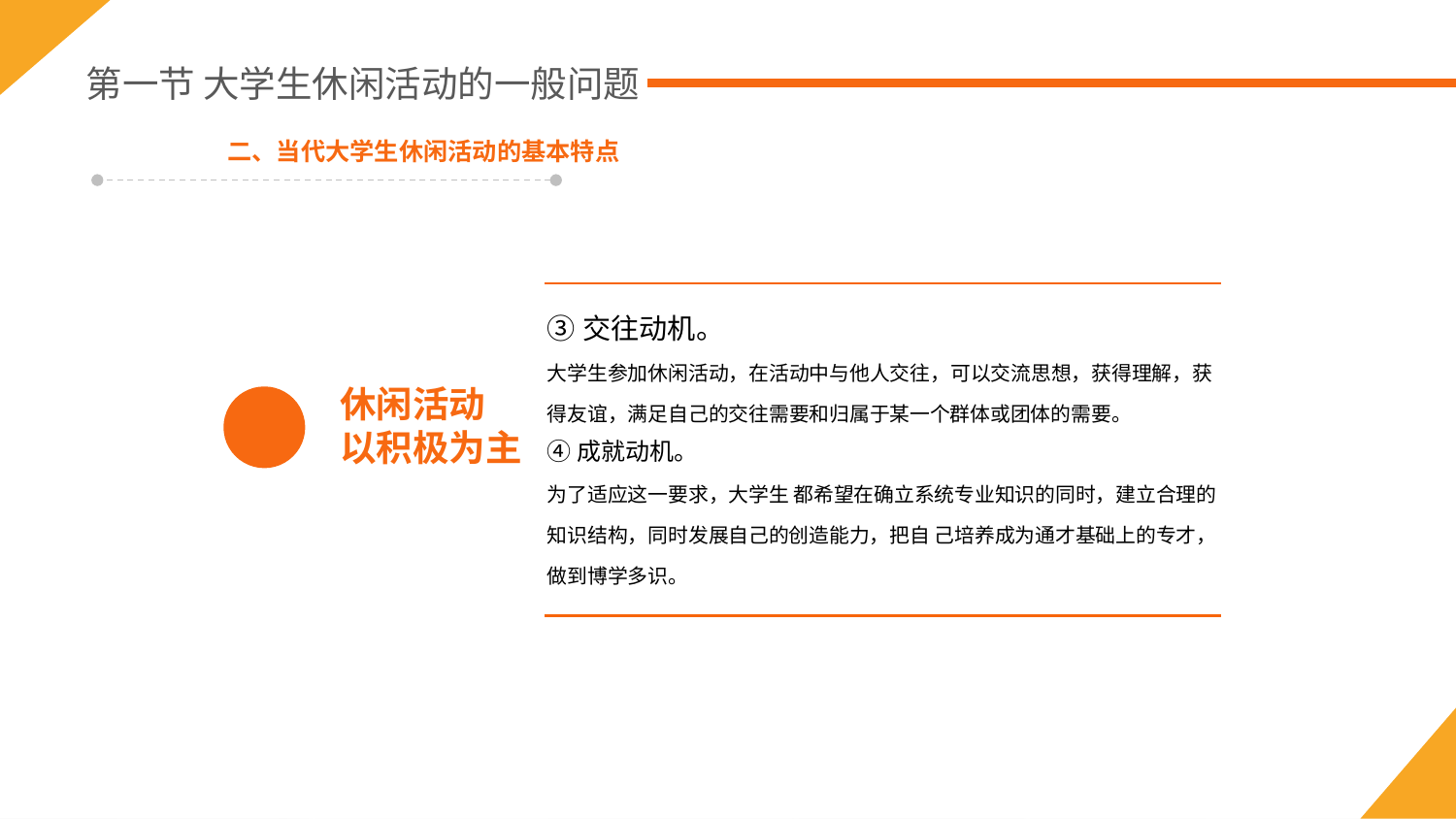

第一节 大学生休闲活动的一般问题
二、当代大学生休闲活动的基本特点
③交往动机。
大学生参加休闲活动，在活动中与他人交往，可以交流思想，获得理解，获得友谊，满足自己的交往需要和归属于某一个群体或团体的需要。
④成就动机。
为了适应这一要求，大学生 都希望在确立系统专业知识的同时，建立合理的知识结构，同时发展自己的创造能力，把自 己培养成为通才基础上的专才，做到博学多识。
休闲活动
以积极为主